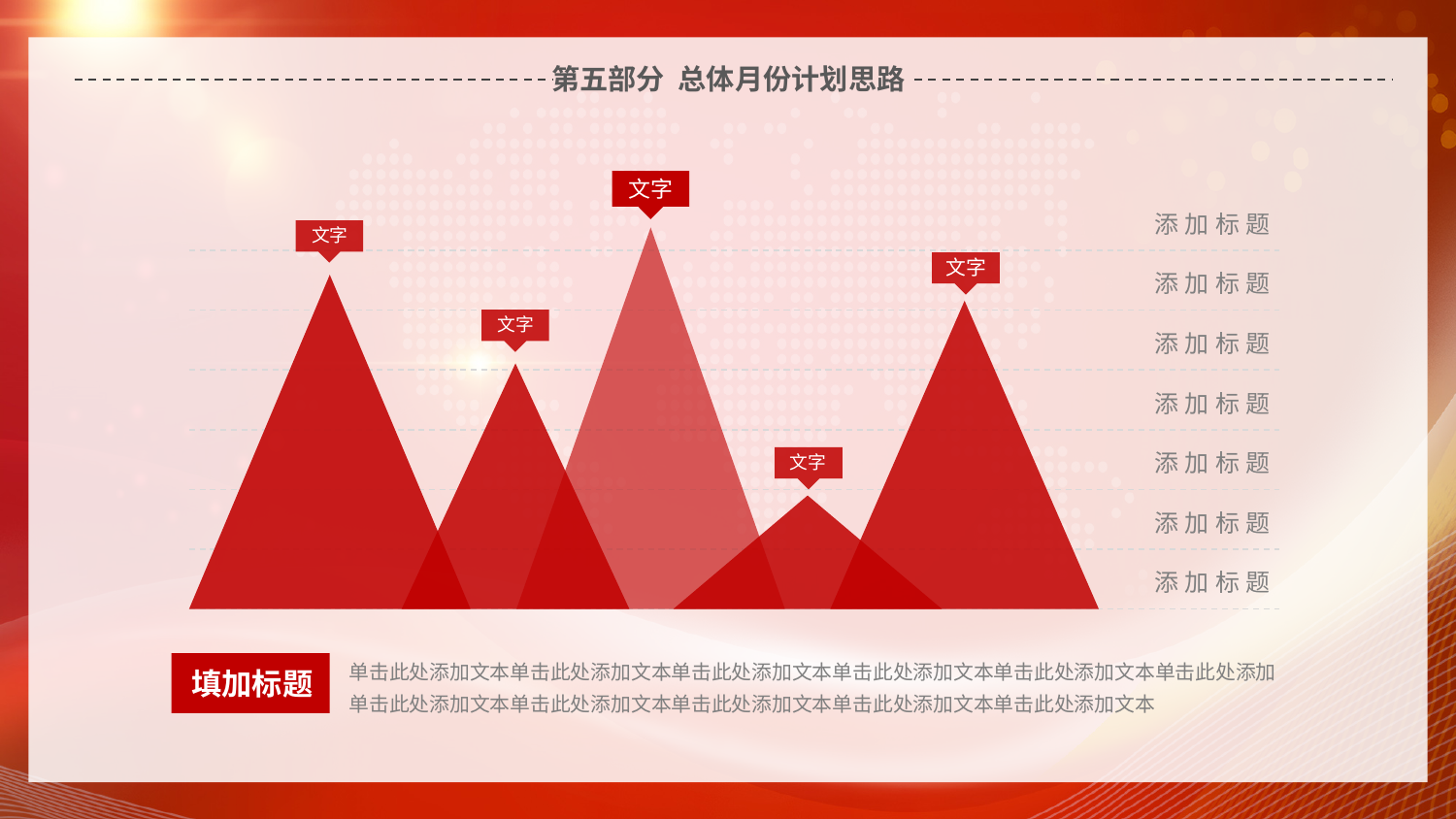

延迟符
# 第五部分  总体月份计划思路

文字

文字
添加标题
添加标题
添加标题
添加标题
添加标题
添加标题
添加标题

文字

文字

文字

单击此处添加文本单击此处添加文本单击此处添加文本单击此处添加文本单击此处添加文本单击此处添加
单击此处添加文本单击此处添加文本单击此处添加文本单击此处添加文本单击此处添加文本

填加标题